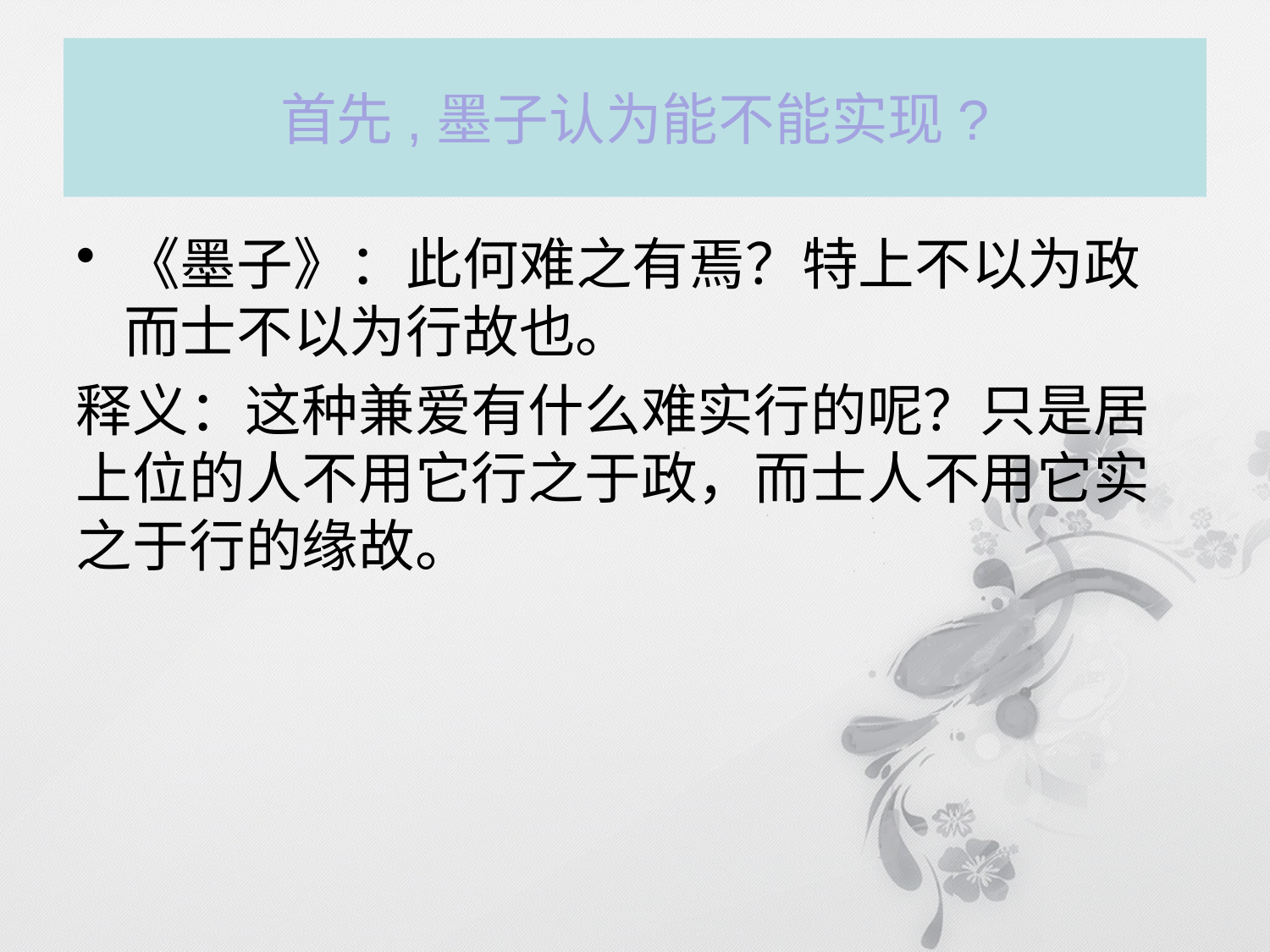

# 首先,墨子认为能不能实现?
《墨子》：此何难之有焉？特上不以为政而士不以为行故也。
释义：这种兼爱有什么难实行的呢？只是居上位的人不用它行之于政，而士人不用它实之于行的缘故。